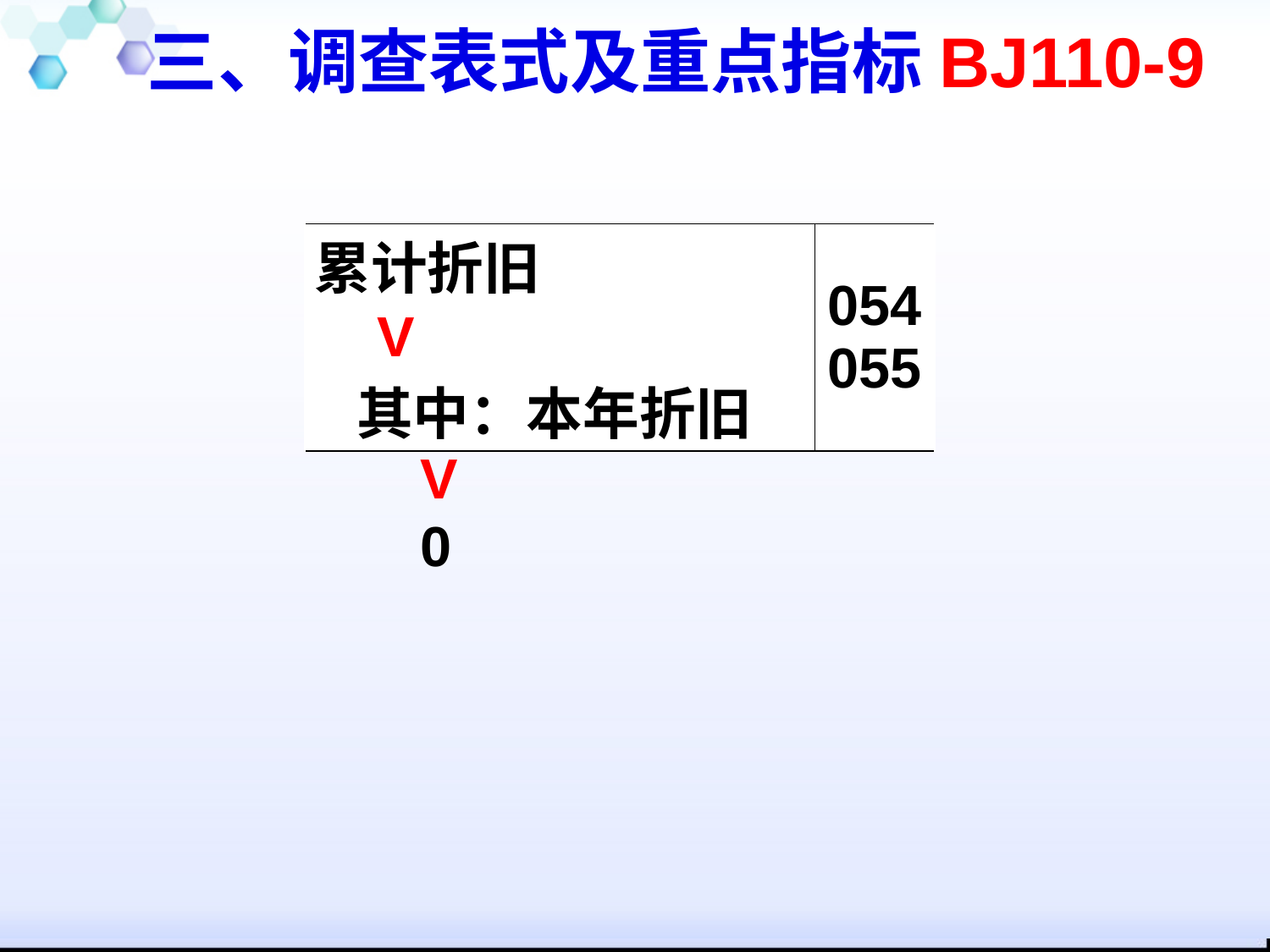

三、调查表式及重点指标BJ110-9
| 累计折旧 V 其中：本年折旧 | 054 055 |
| --- | --- |
V
0